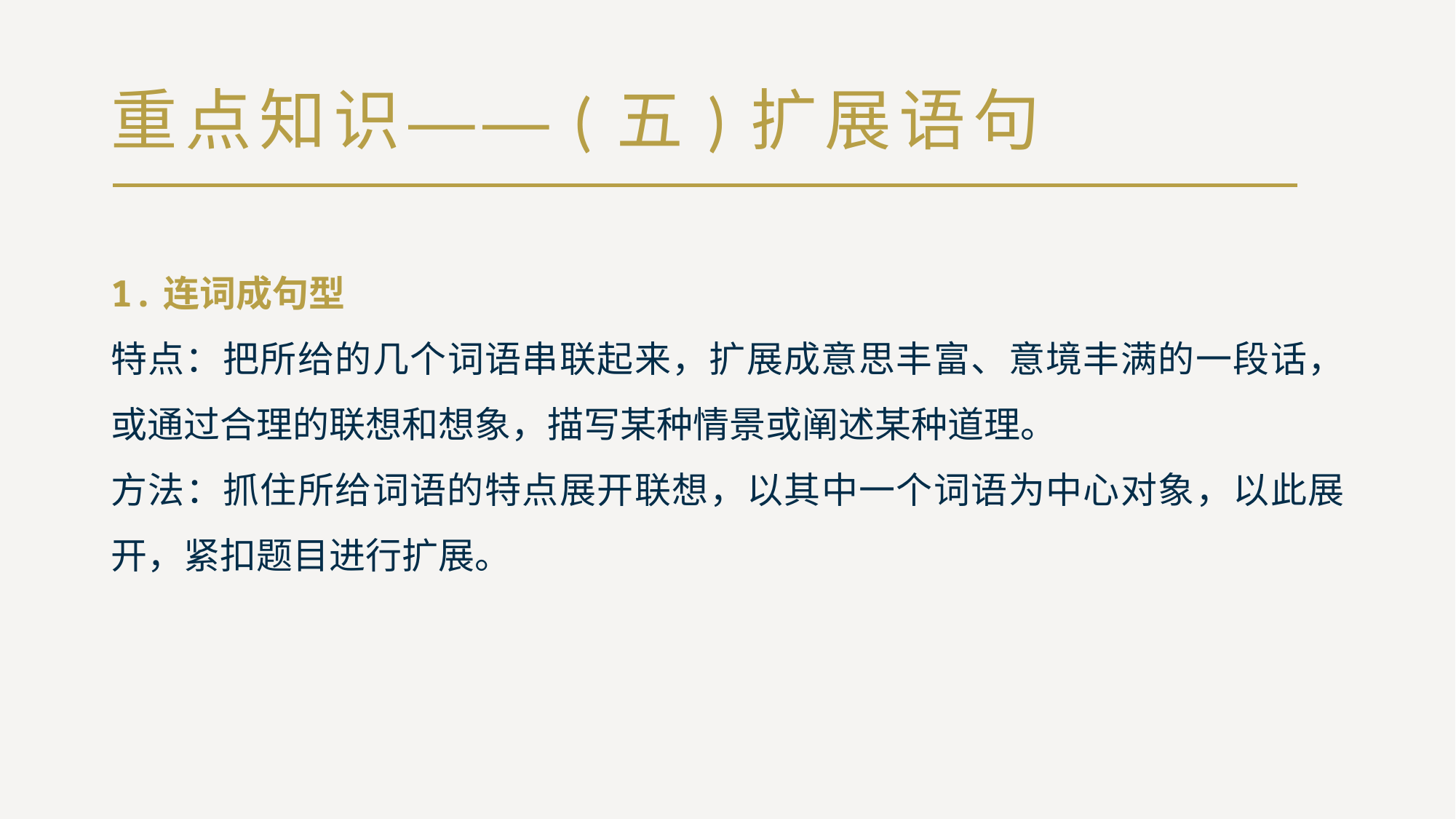

# 重点知识——(五)扩展语句
1.连词成句型
特点：把所给的几个词语串联起来，扩展成意思丰富、意境丰满的一段话，或通过合理的联想和想象，描写某种情景或阐述某种道理。
方法：抓住所给词语的特点展开联想，以其中一个词语为中心对象，以此展开，紧扣题目进行扩展。